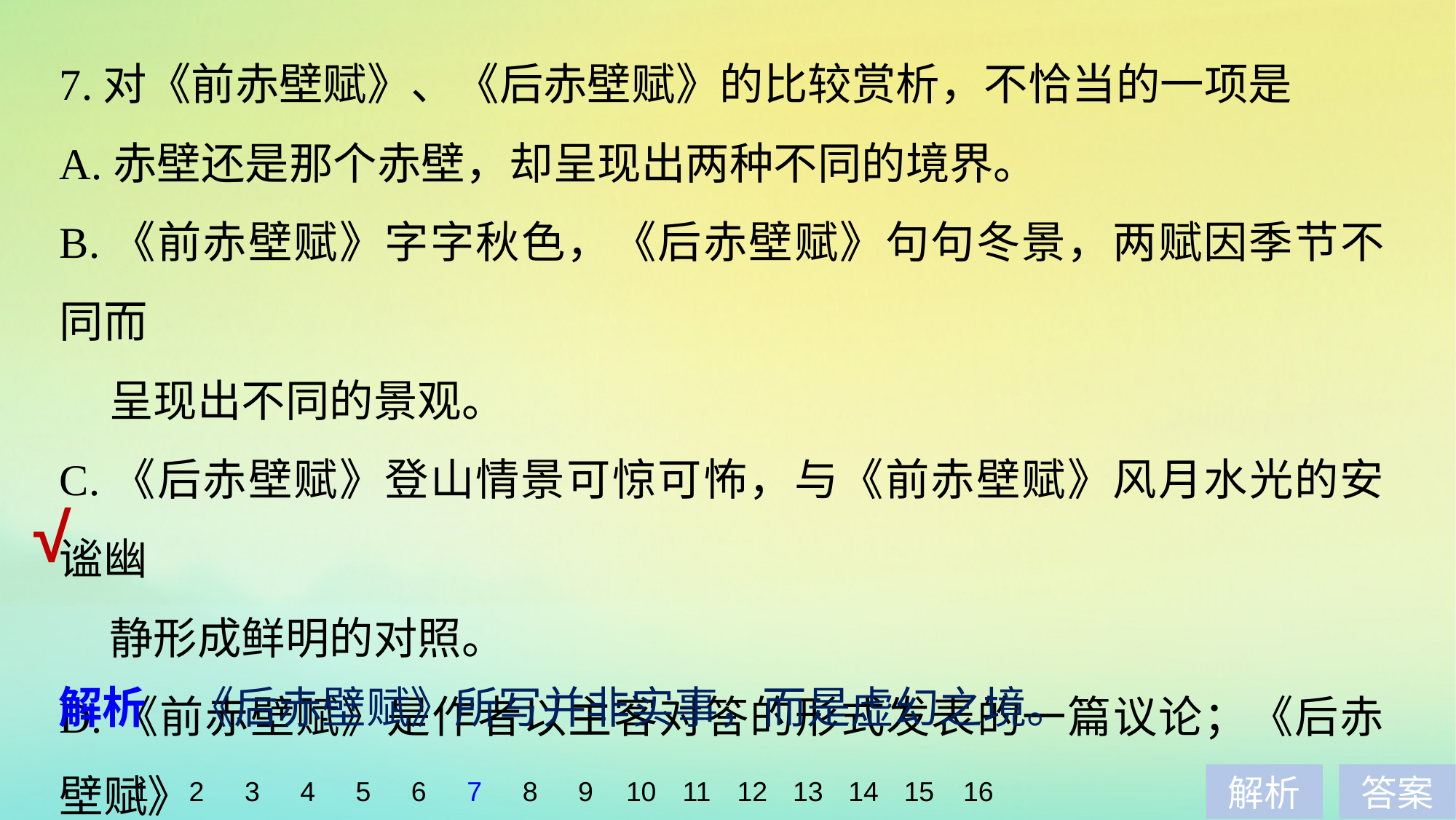

7.对《前赤壁赋》、《后赤壁赋》的比较赏析，不恰当的一项是
A.赤壁还是那个赤壁，却呈现出两种不同的境界。
B.《前赤壁赋》字字秋色，《后赤壁赋》句句冬景，两赋因季节不同而
    呈现出不同的景观。
C.《后赤壁赋》登山情景可惊可怖，与《前赤壁赋》风月水光的安谧幽
    静形成鲜明的对照。
D.《前赤壁赋》是作者以主客对答的形式发表的一篇议论；《后赤壁赋》
     则用道士化鹤的故事抒发超脱的情怀。写的都是舟中发生的实事。
√
解析　《后赤壁赋》所写并非实事，而是虚幻之境。
1
2
3
4
5
6
7
8
9
10
11
12
13
14
15
16
解析
答案